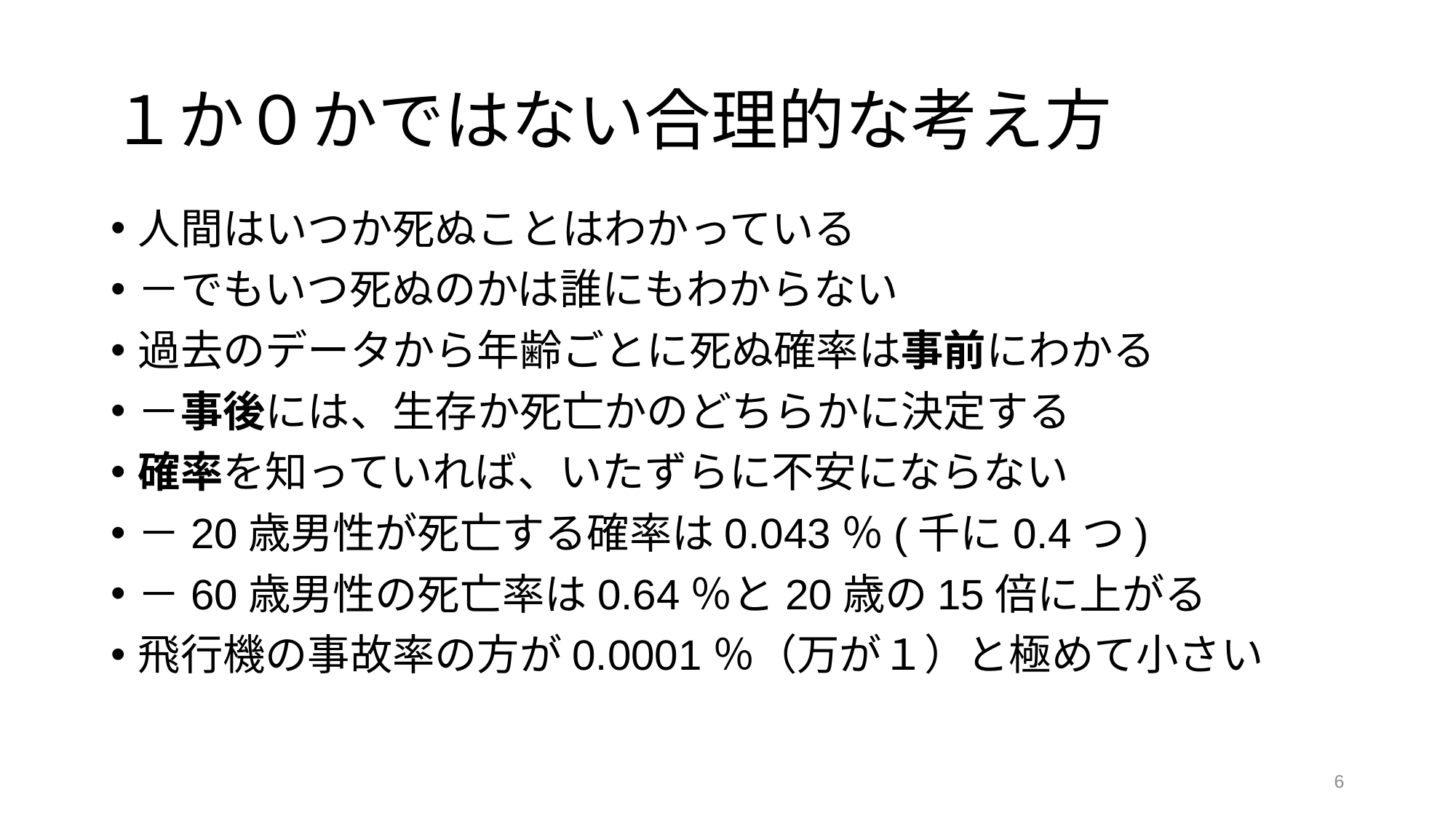

# １か０かではない合理的な考え方
人間はいつか死ぬことはわかっている
－でもいつ死ぬのかは誰にもわからない
過去のデータから年齢ごとに死ぬ確率は事前にわかる
－事後には、生存か死亡かのどちらかに決定する
確率を知っていれば、いたずらに不安にならない
－20歳男性が死亡する確率は0.043％(千に0.4つ)
－60歳男性の死亡率は0.64％と20歳の15倍に上がる
飛行機の事故率の方が0.0001％（万が１）と極めて小さい
6